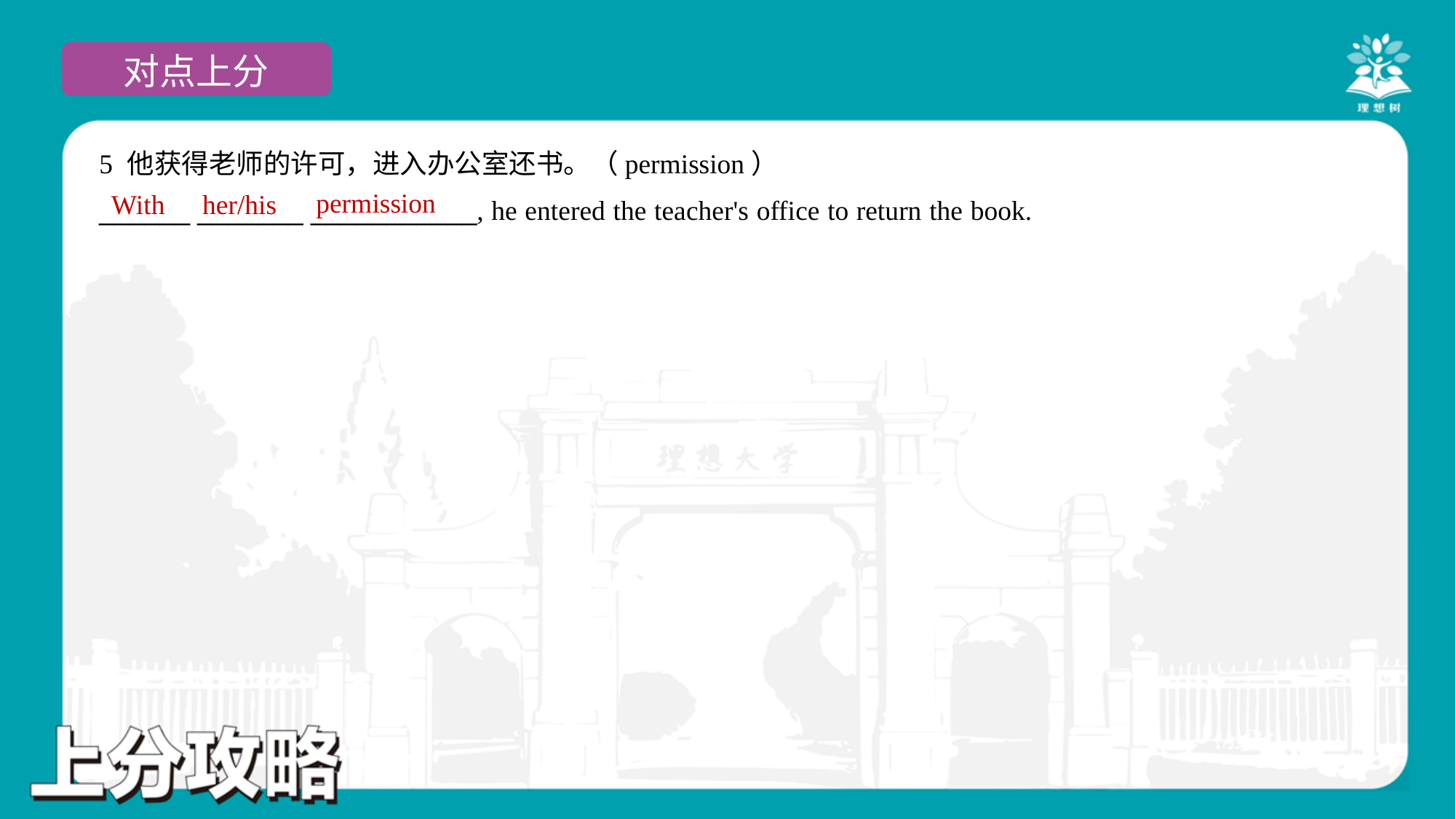

5 他获得老师的许可，进入办公室还书。（permission）
______ _______ ___________, he entered the teacher's office to return the book.
permission
With
her/his